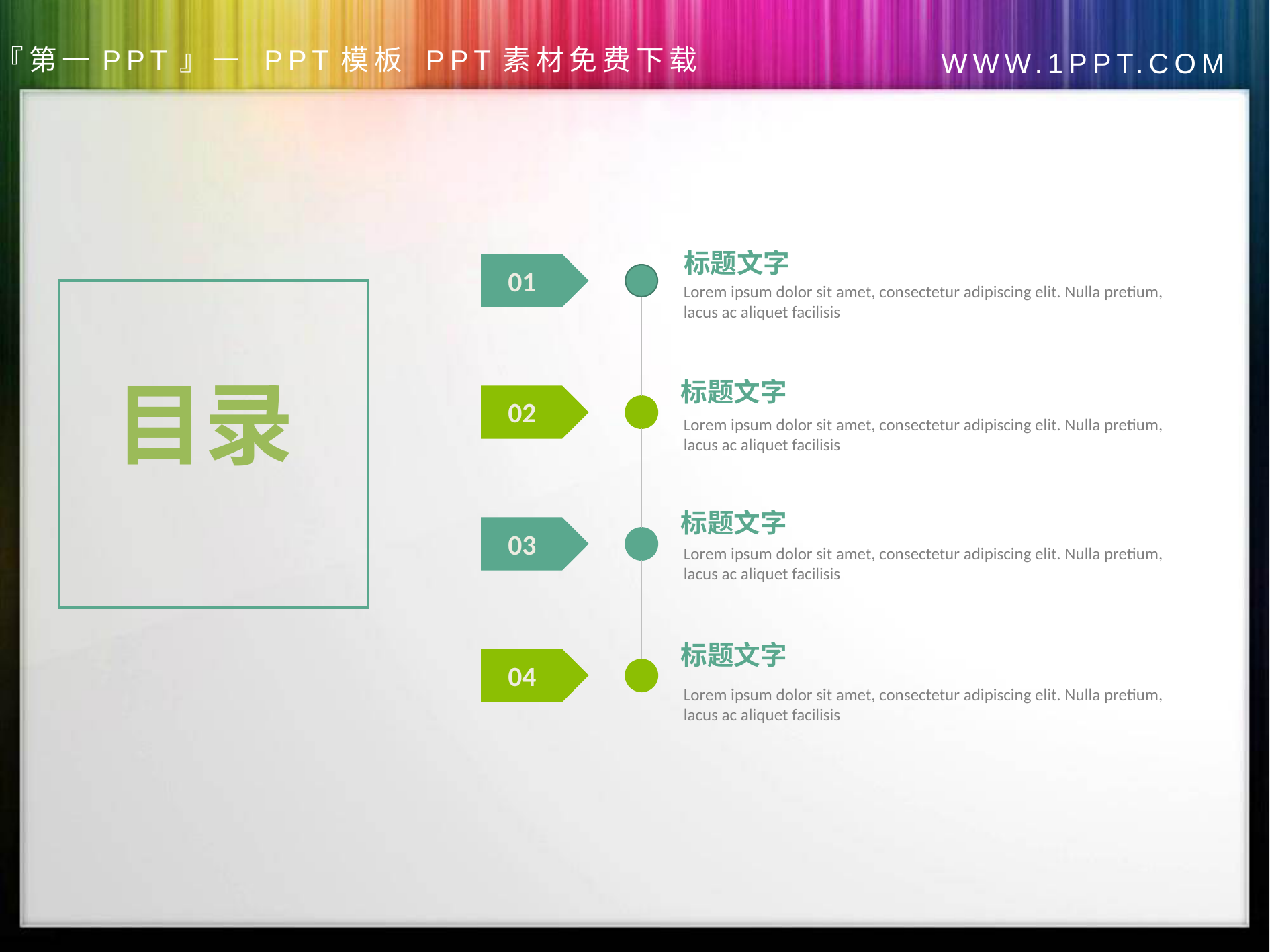

标题文字
Lorem ipsum dolor sit amet, consectetur adipiscing elit. Nulla pretium, lacus ac aliquet facilisis

01

标题文字
Lorem ipsum dolor sit amet, consectetur adipiscing elit. Nulla pretium, lacus ac aliquet facilisis
目录

02

标题文字
Lorem ipsum dolor sit amet, consectetur adipiscing elit. Nulla pretium, lacus ac aliquet facilisis

03

标题文字
Lorem ipsum dolor sit amet, consectetur adipiscing elit. Nulla pretium, lacus ac aliquet facilisis

04